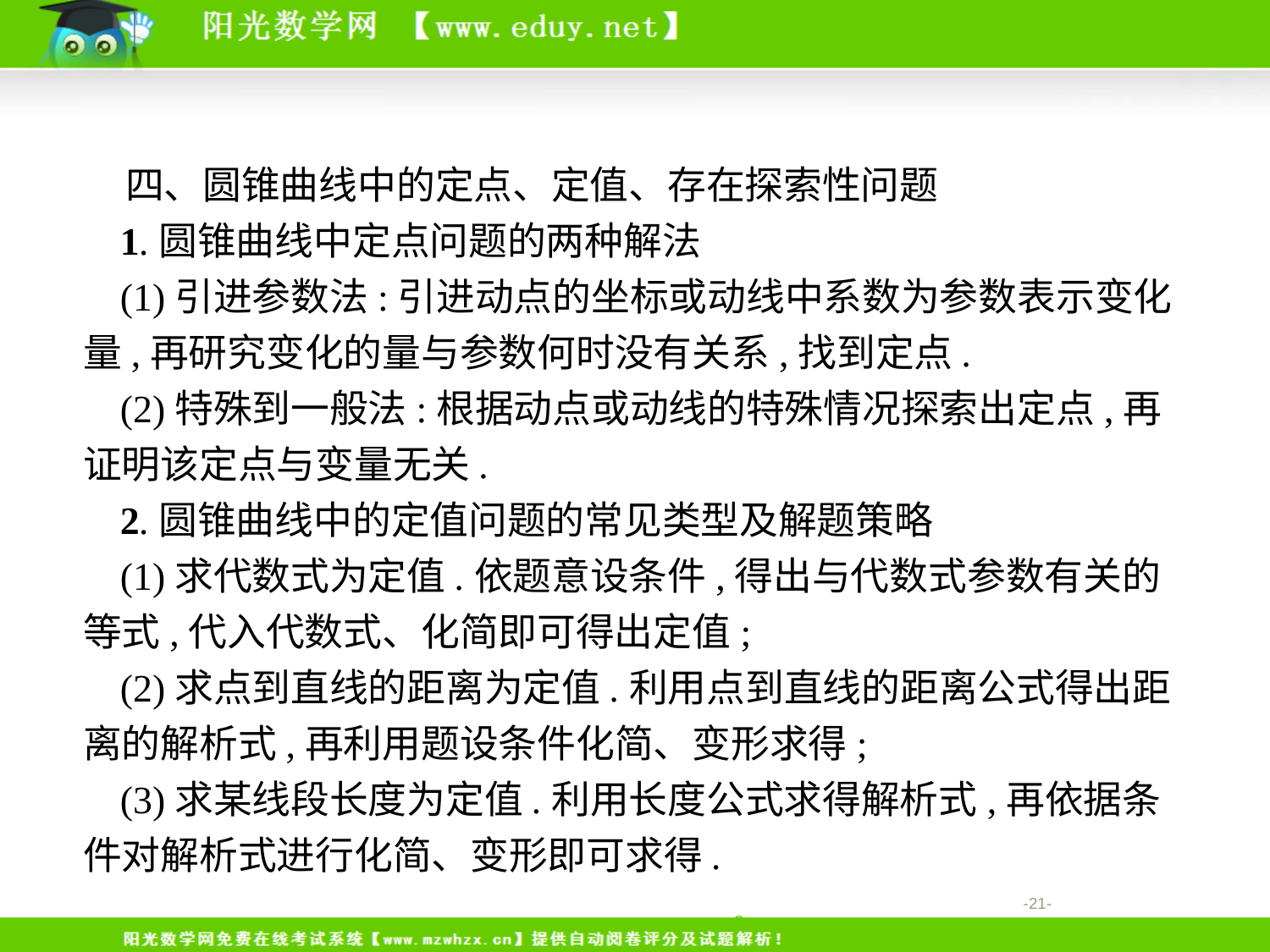

四、圆锥曲线中的定点、定值、存在探索性问题
1.圆锥曲线中定点问题的两种解法
(1)引进参数法:引进动点的坐标或动线中系数为参数表示变化量,再研究变化的量与参数何时没有关系,找到定点.
(2)特殊到一般法:根据动点或动线的特殊情况探索出定点,再证明该定点与变量无关.
2.圆锥曲线中的定值问题的常见类型及解题策略
(1)求代数式为定值.依题意设条件,得出与代数式参数有关的等式,代入代数式、化简即可得出定值;
(2)求点到直线的距离为定值.利用点到直线的距离公式得出距离的解析式,再利用题设条件化简、变形求得;
(3)求某线段长度为定值.利用长度公式求得解析式,再依据条件对解析式进行化简、变形即可求得.
-21-